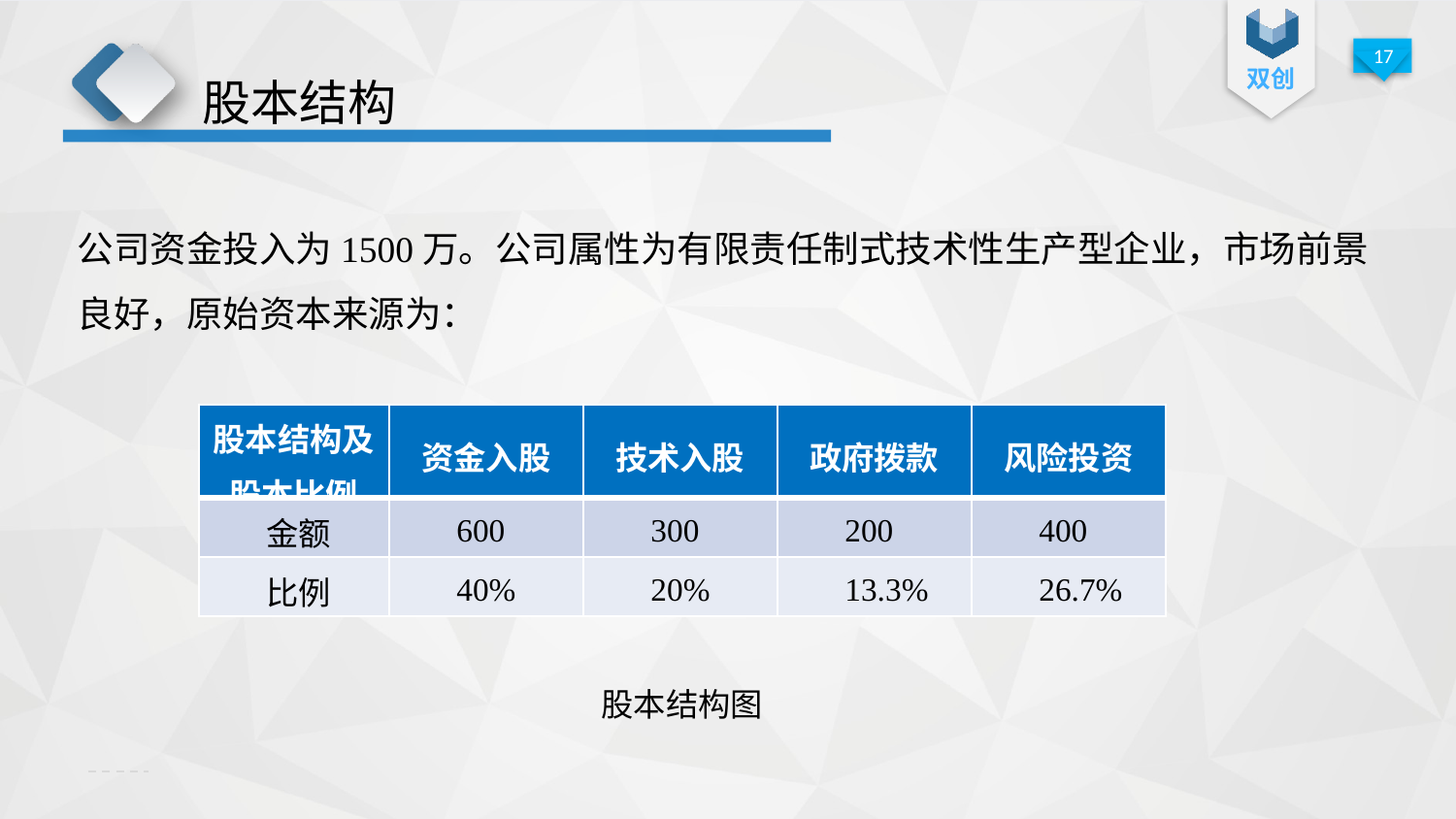

股本结构

公司资金投入为1500万。公司属性为有限责任制式技术性生产型企业，市场前景良好，原始资本来源为：
| 股本结构及股本比例 | 资金入股 | 技术入股 | 政府拨款 | 风险投资 |
| --- | --- | --- | --- | --- |
| 金额 | 600 | 300 | 200 | 400 |
| 比例 | 40% | 20% | 13.3% | 26.7% |
股本结构图